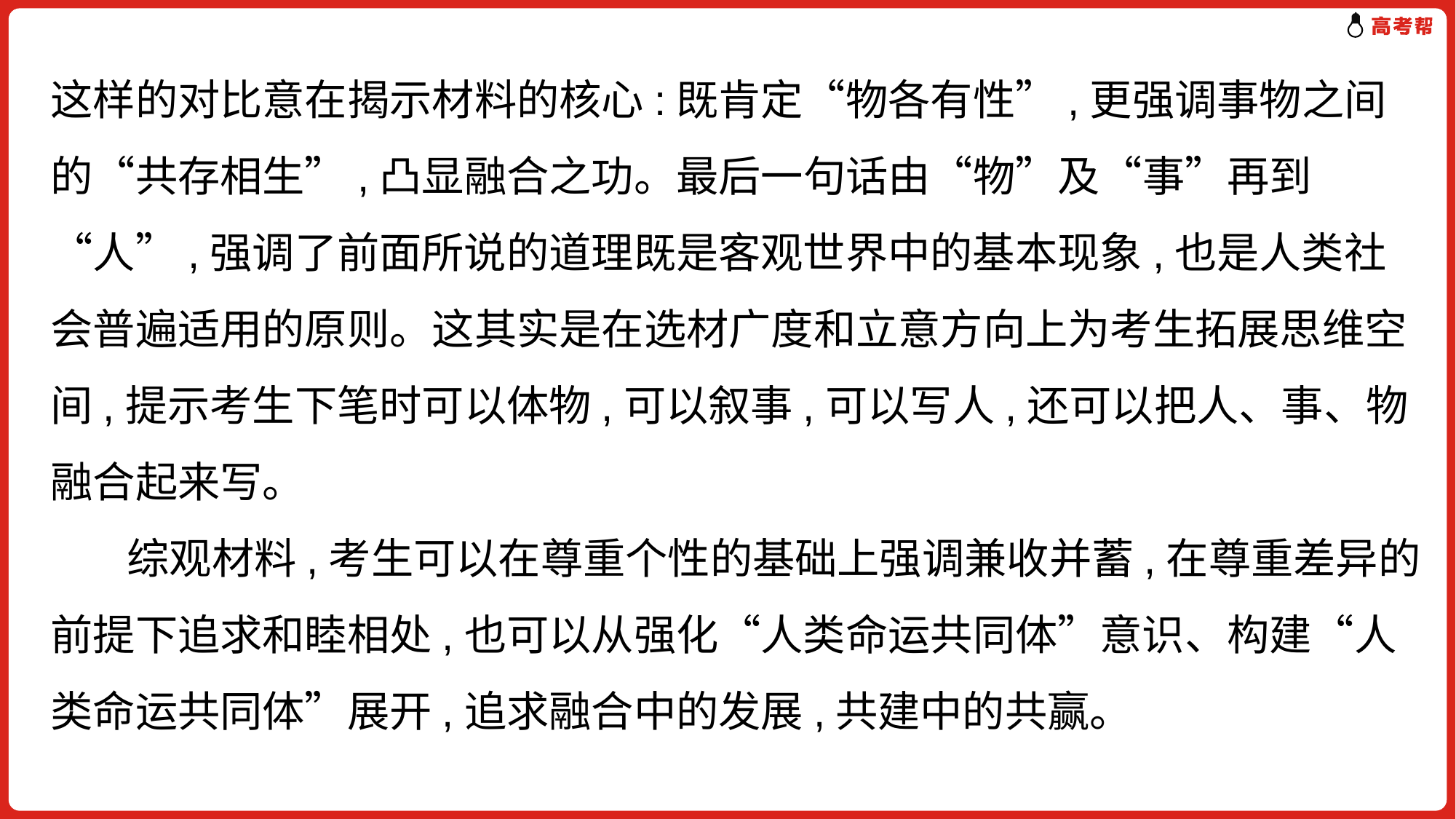

这样的对比意在揭示材料的核心:既肯定“物各有性”,更强调事物之间的“共存相生”,凸显融合之功。最后一句话由“物”及“事”再到“人”,强调了前面所说的道理既是客观世界中的基本现象,也是人类社会普遍适用的原则。这其实是在选材广度和立意方向上为考生拓展思维空间,提示考生下笔时可以体物,可以叙事,可以写人,还可以把人、事、物融合起来写。
       综观材料,考生可以在尊重个性的基础上强调兼收并蓄,在尊重差异的前提下追求和睦相处,也可以从强化“人类命运共同体”意识、构建“人类命运共同体”展开,追求融合中的发展,共建中的共赢。